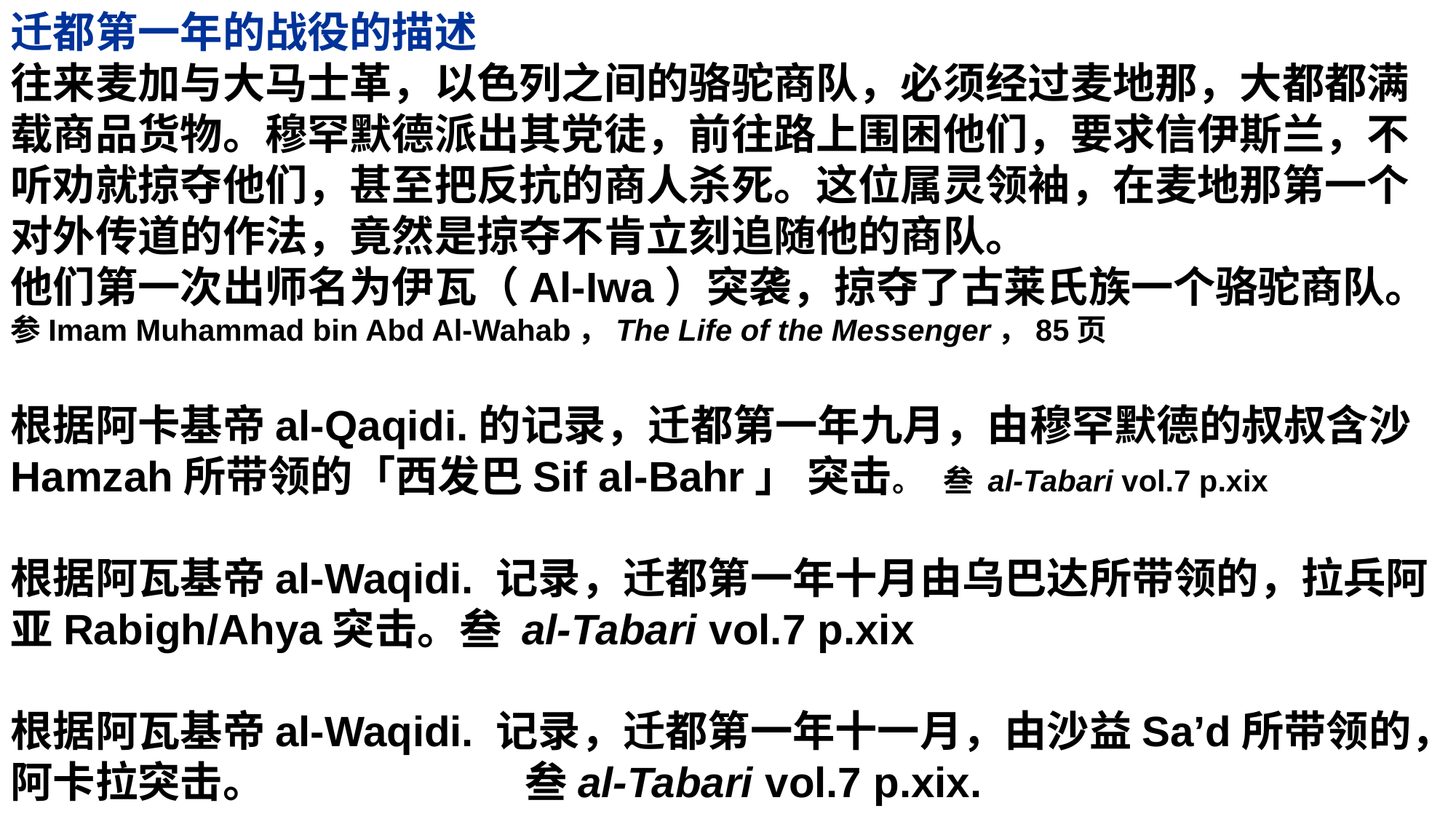

迁都第一年的战役的描述
往来麦加与大马士革，以色列之间的骆驼商队，必须经过麦地那，大都都满载商品货物。穆罕默德派出其党徒，前往路上围困他们，要求信伊斯兰，不听劝就掠夺他们，甚至把反抗的商人杀死。这位属灵领袖，在麦地那第一个对外传道的作法，竟然是掠夺不肯立刻追随他的商队。
他们第一次出师名为伊瓦（Al-Iwa）突袭，掠夺了古莱氏族一个骆驼商队。参Imam Muhammad bin Abd Al-Wahab，The Life of the Messenger，85页

根据阿卡基帝al-Qaqidi.的记录，迁都第一年九月，由穆罕默德的叔叔含沙Hamzah所带领的「西发巴Sif al-Bahr」 突击。   叁 al-Tabari vol.7 p.xix

根据阿瓦基帝al-Waqidi. 记录，迁都第一年十月由乌巴达所带领的，拉兵阿亚Rabigh/Ahya突击。叁 al-Tabari vol.7 p.xix

根据阿瓦基帝al-Waqidi. 记录，迁都第一年十一月，由沙益Sa’d所带领的，阿卡拉突击。                           叁al-Tabari vol.7 p.xix.